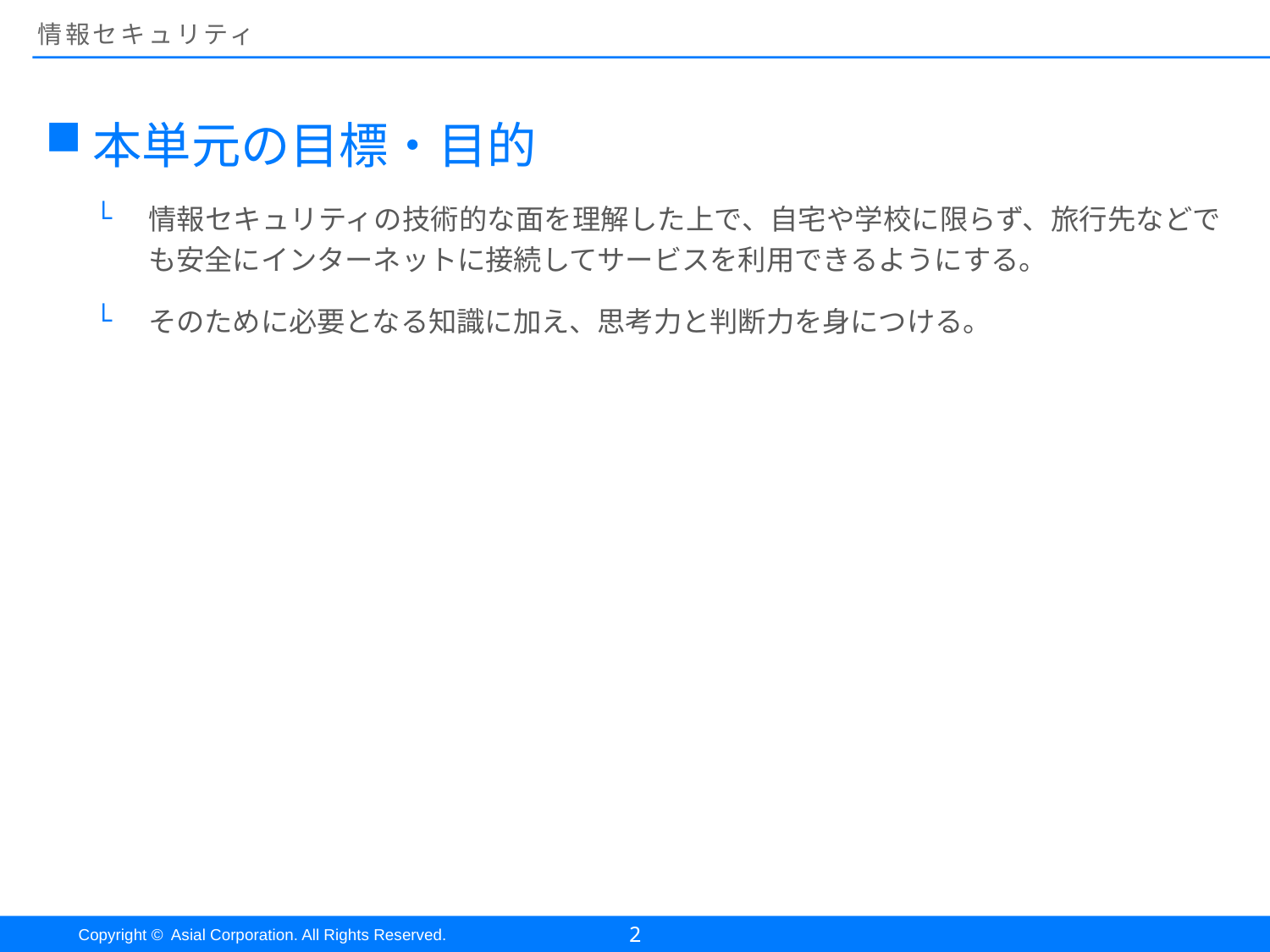

# 情報セキュリティ

本単元の目標・目的
情報セキュリティの技術的な面を理解した上で、自宅や学校に限らず、旅行先などでも安全にインターネットに接続してサービスを利用できるようにする。
そのために必要となる知識に加え、思考力と判断力を身につける。
2